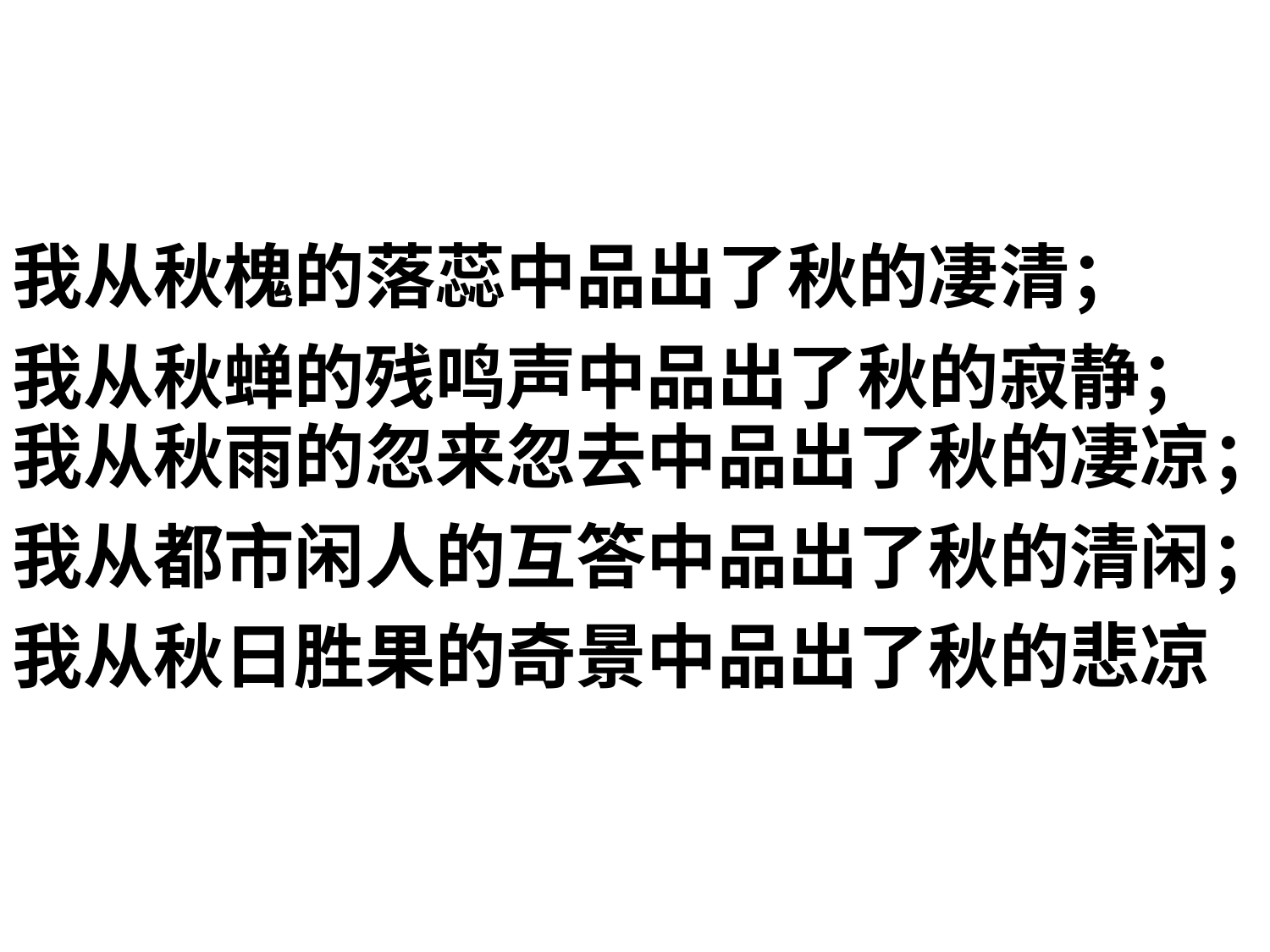

我从秋槐的落蕊中品出了秋的凄清；
我从秋蝉的残鸣声中品出了秋的寂静；
我从秋雨的忽来忽去中品出了秋的凄凉；
我从都市闲人的互答中品出了秋的清闲；

我从秋日胜果的奇景中品出了秋的悲凉